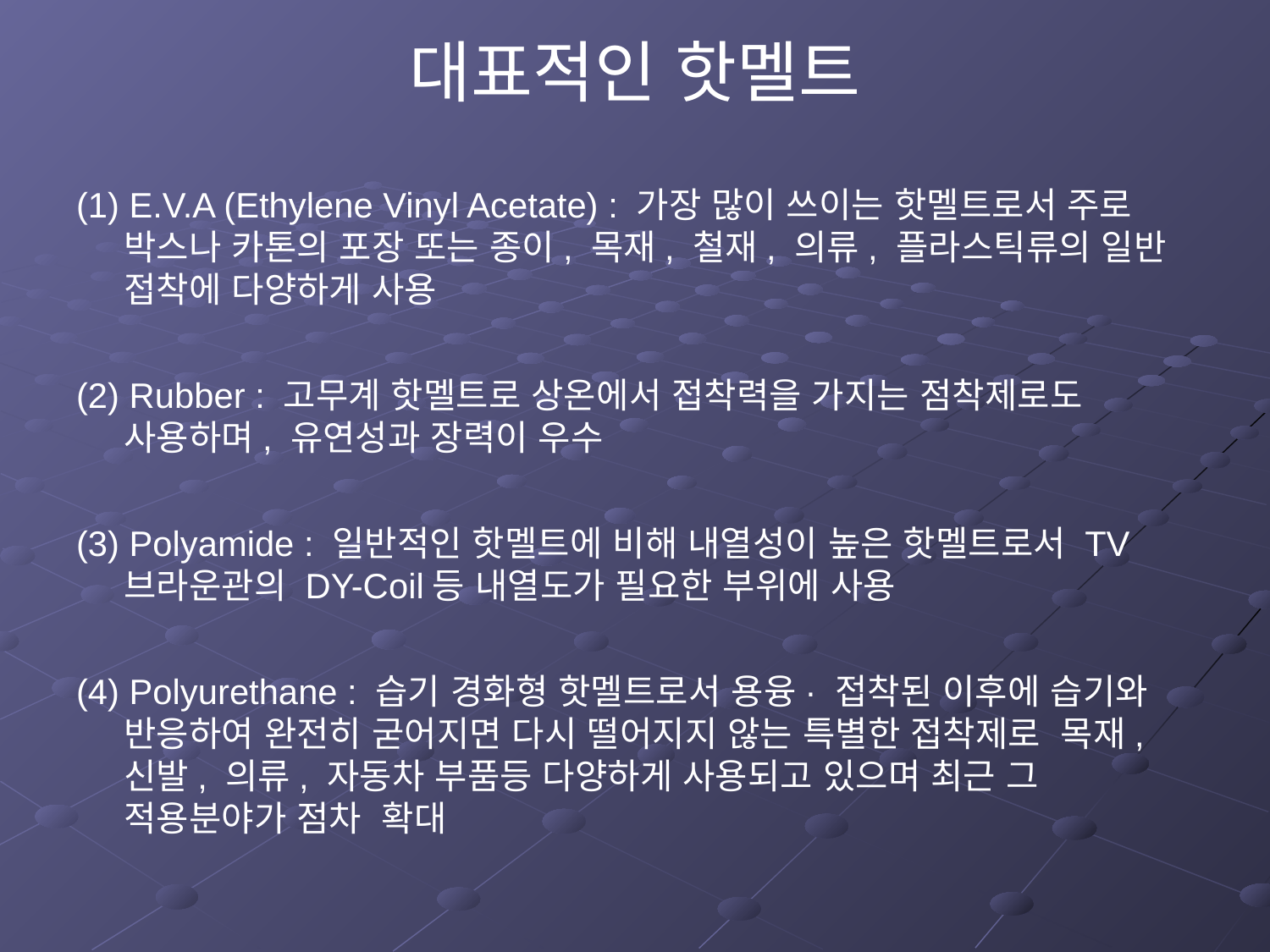

# 대표적인 핫멜트
(1) E.V.A (Ethylene Vinyl Acetate) : 가장 많이 쓰이는 핫멜트로서 주로 박스나 카톤의 포장 또는 종이, 목재, 철재, 의류, 플라스틱류의 일반 접착에 다양하게 사용

(2) Rubber : 고무계 핫멜트로 상온에서 접착력을 가지는 점착제로도 사용하며, 유연성과 장력이 우수

(3) Polyamide : 일반적인 핫멜트에 비해 내열성이 높은 핫멜트로서 TV 브라운관의 DY-Coil등 내열도가 필요한 부위에 사용

(4) Polyurethane : 습기 경화형 핫멜트로서 용융· 접착된 이후에 습기와 반응하여 완전히 굳어지면 다시 떨어지지 않는 특별한 접착제로  목재, 신발, 의류, 자동차 부품등 다양하게 사용되고 있으며 최근 그 적용분야가 점차  확대